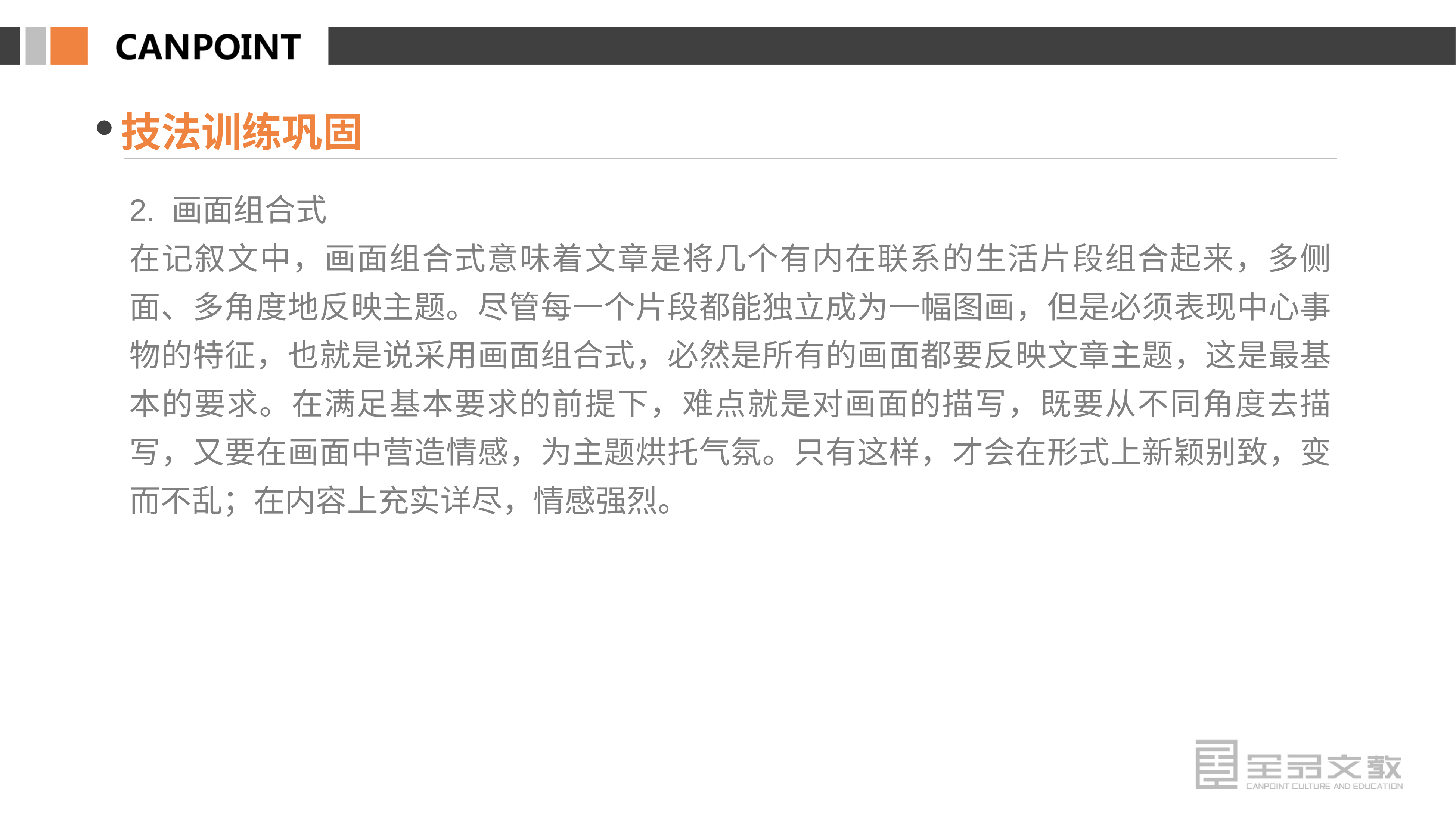

技法训练巩固

2. 画面组合式
在记叙文中，画面组合式意味着文章是将几个有内在联系的生活片段组合起来，多侧面、多角度地反映主题。尽管每一个片段都能独立成为一幅图画，但是必须表现中心事物的特征，也就是说采用画面组合式，必然是所有的画面都要反映文章主题，这是最基本的要求。在满足基本要求的前提下，难点就是对画面的描写，既要从不同角度去描写，又要在画面中营造情感，为主题烘托气氛。只有这样，才会在形式上新颖别致，变而不乱；在内容上充实详尽，情感强烈。